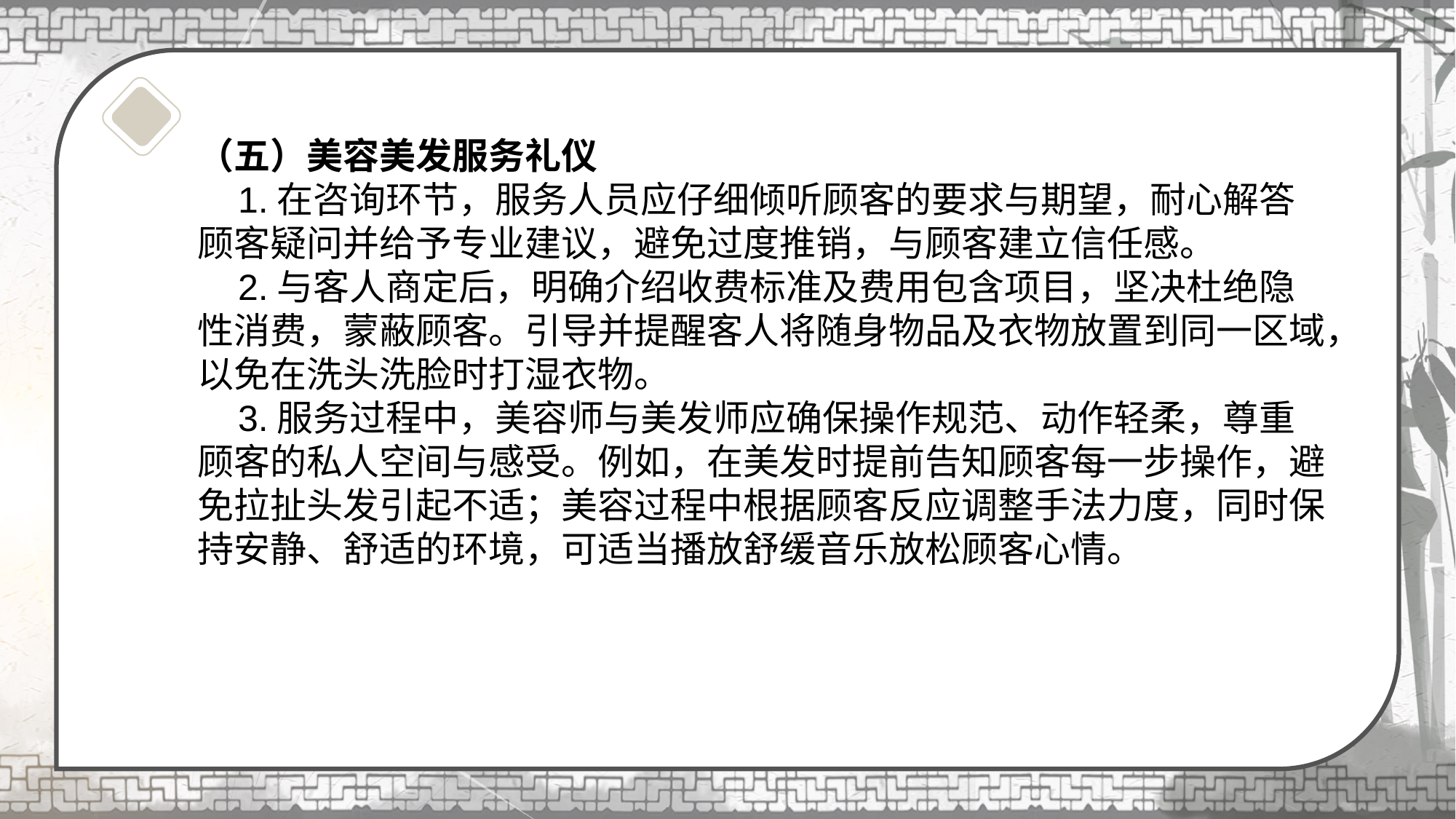

（五）美容美发服务礼仪
    1.在咨询环节，服务人员应仔细倾听顾客的要求与期望，耐心解答顾客疑问并给予专业建议，避免过度推销，与顾客建立信任感。
    2.与客人商定后，明确介绍收费标准及费用包含项目，坚决杜绝隐性消费，蒙蔽顾客。引导并提醒客人将随身物品及衣物放置到同一区域，以免在洗头洗脸时打湿衣物。
    3.服务过程中，美容师与美发师应确保操作规范、动作轻柔，尊重顾客的私人空间与感受。例如，在美发时提前告知顾客每一步操作，避免拉扯头发引起不适；美容过程中根据顾客反应调整手法力度，同时保持安静、舒适的环境，可适当播放舒缓音乐放松顾客心情。